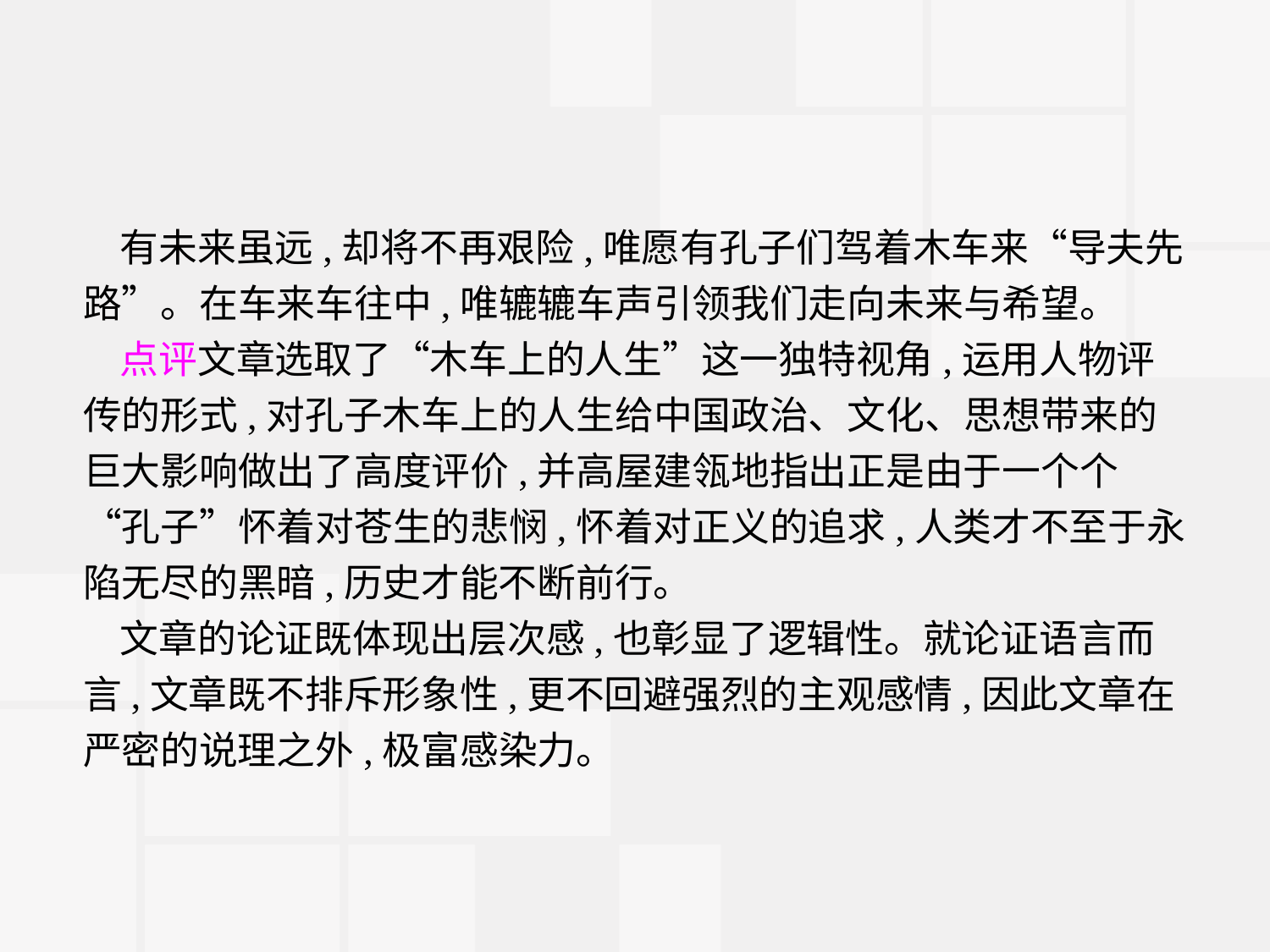

有未来虽远,却将不再艰险,唯愿有孔子们驾着木车来“导夫先路”。在车来车往中,唯辘辘车声引领我们走向未来与希望。
点评文章选取了“木车上的人生”这一独特视角,运用人物评传的形式,对孔子木车上的人生给中国政治、文化、思想带来的巨大影响做出了高度评价,并高屋建瓴地指出正是由于一个个“孔子”怀着对苍生的悲悯,怀着对正义的追求,人类才不至于永陷无尽的黑暗,历史才能不断前行。
文章的论证既体现出层次感,也彰显了逻辑性。就论证语言而言,文章既不排斥形象性,更不回避强烈的主观感情,因此文章在严密的说理之外,极富感染力。